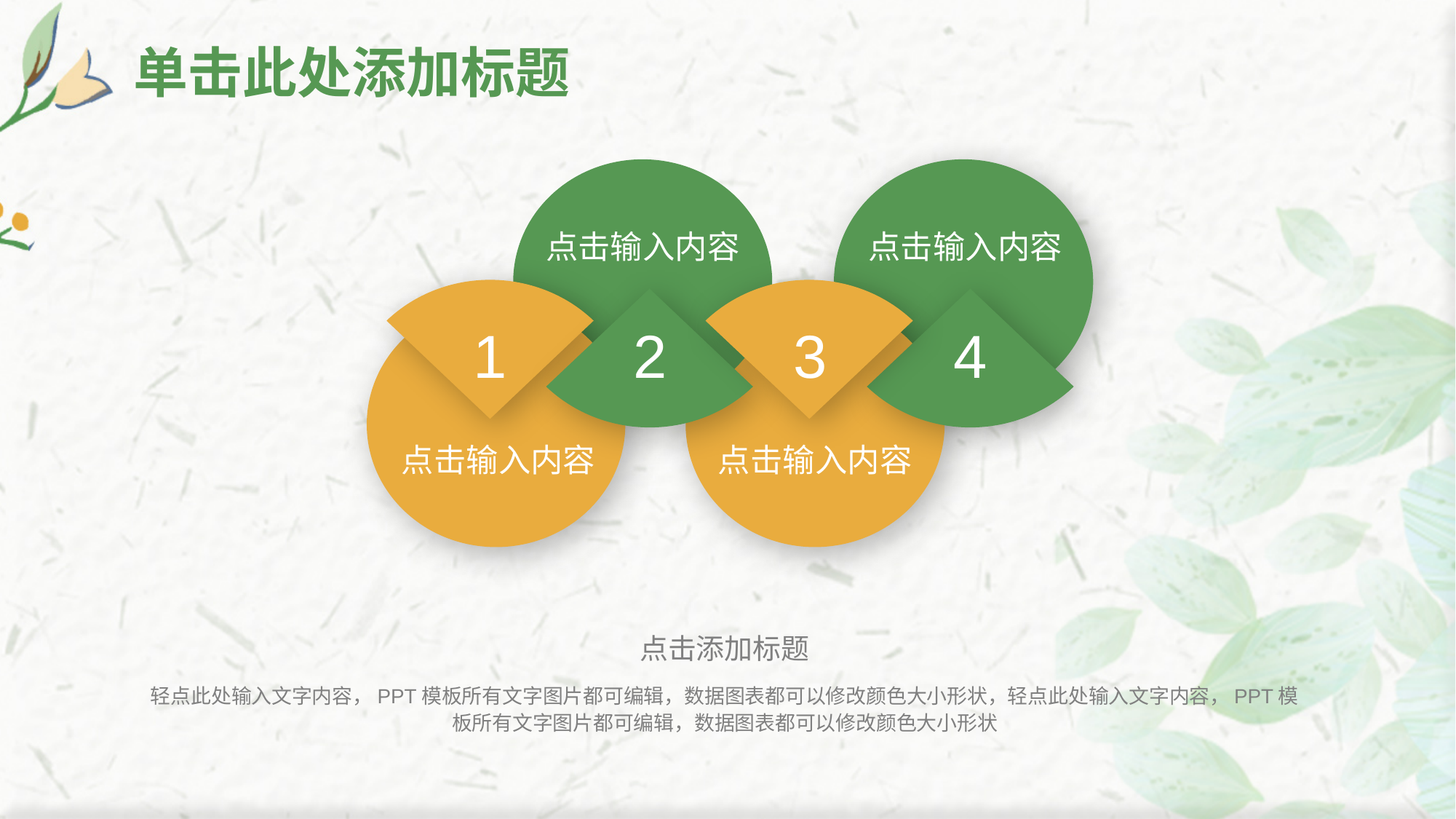

# 单击此处添加标题

点击输入内容

点击输入内容

1

3

2

4

点击输入内容

点击输入内容
点击添加标题
轻点此处输入文字内容，PPT模板所有文字图片都可编辑，数据图表都可以修改颜色大小形状，轻点此处输入文字内容，PPT模板所有文字图片都可编辑，数据图表都可以修改颜色大小形状